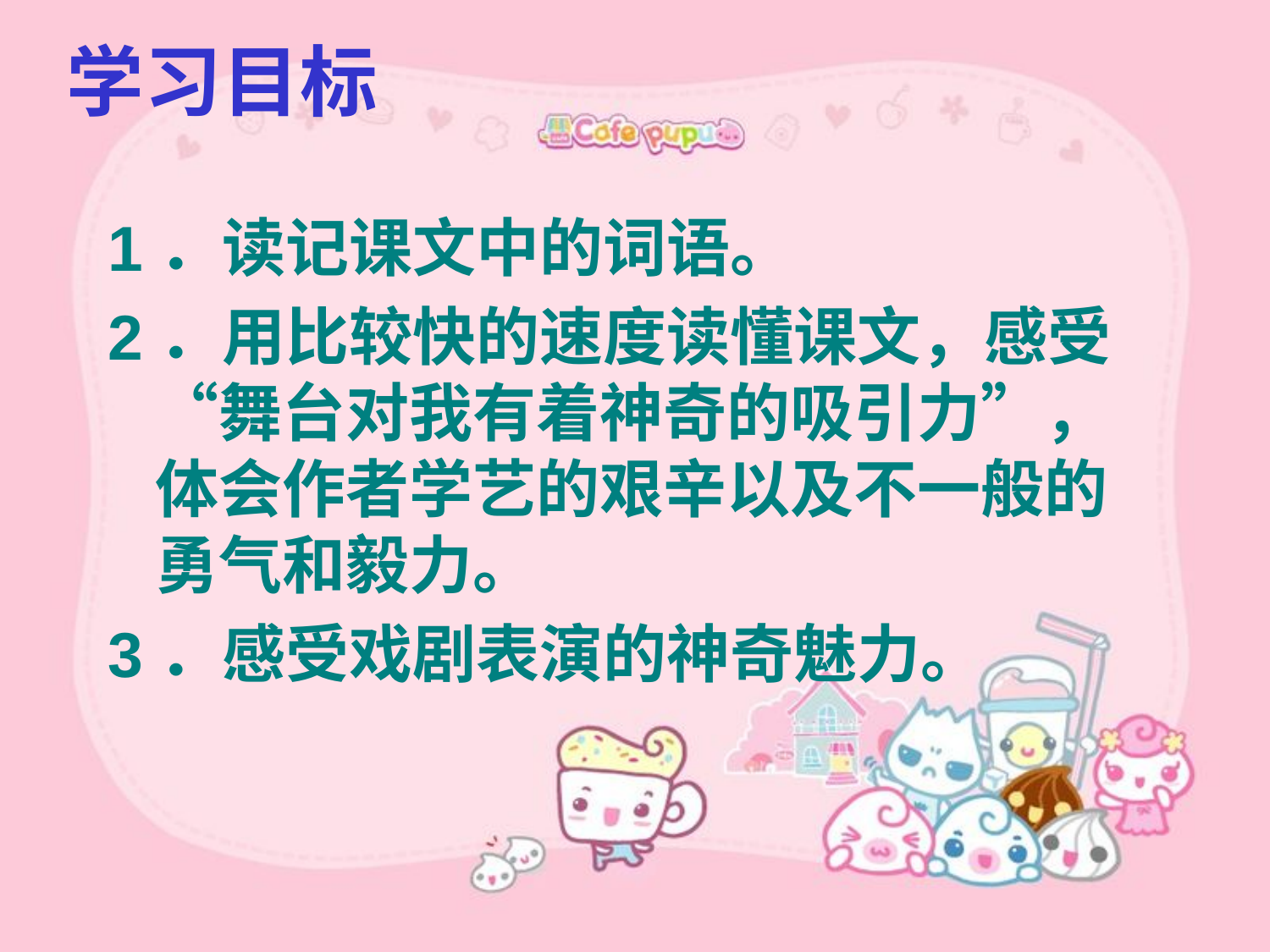

# 学习目标
1．读记课文中的词语。
2．用比较快的速度读懂课文，感受“舞台对我有着神奇的吸引力”，体会作者学艺的艰辛以及不一般的勇气和毅力。
3．感受戏剧表演的神奇魅力。